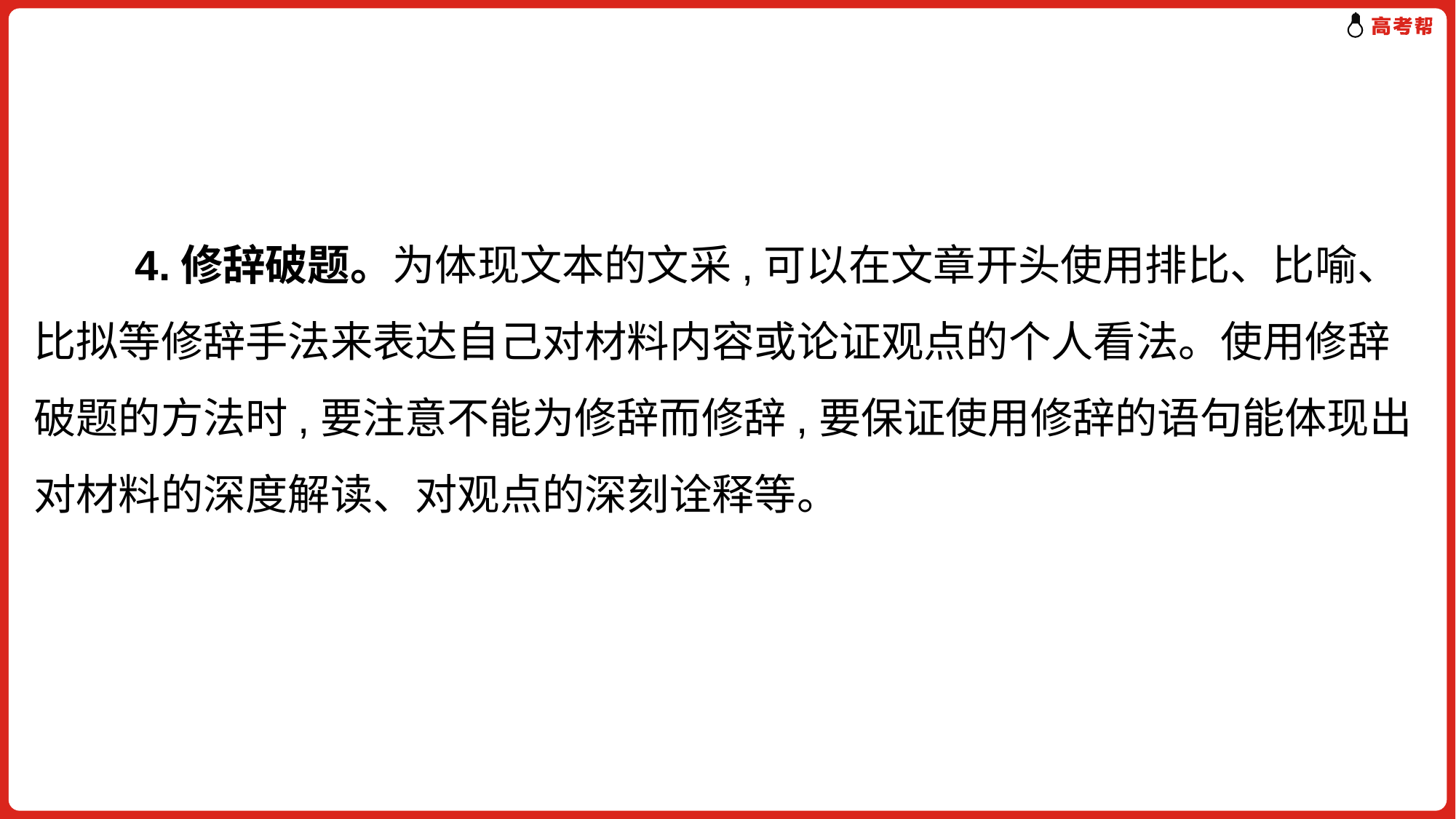

4.修辞破题。为体现文本的文采,可以在文章开头使用排比、比喻、比拟等修辞手法来表达自己对材料内容或论证观点的个人看法。使用修辞破题的方法时,要注意不能为修辞而修辞,要保证使用修辞的语句能体现出对材料的深度解读、对观点的深刻诠释等。